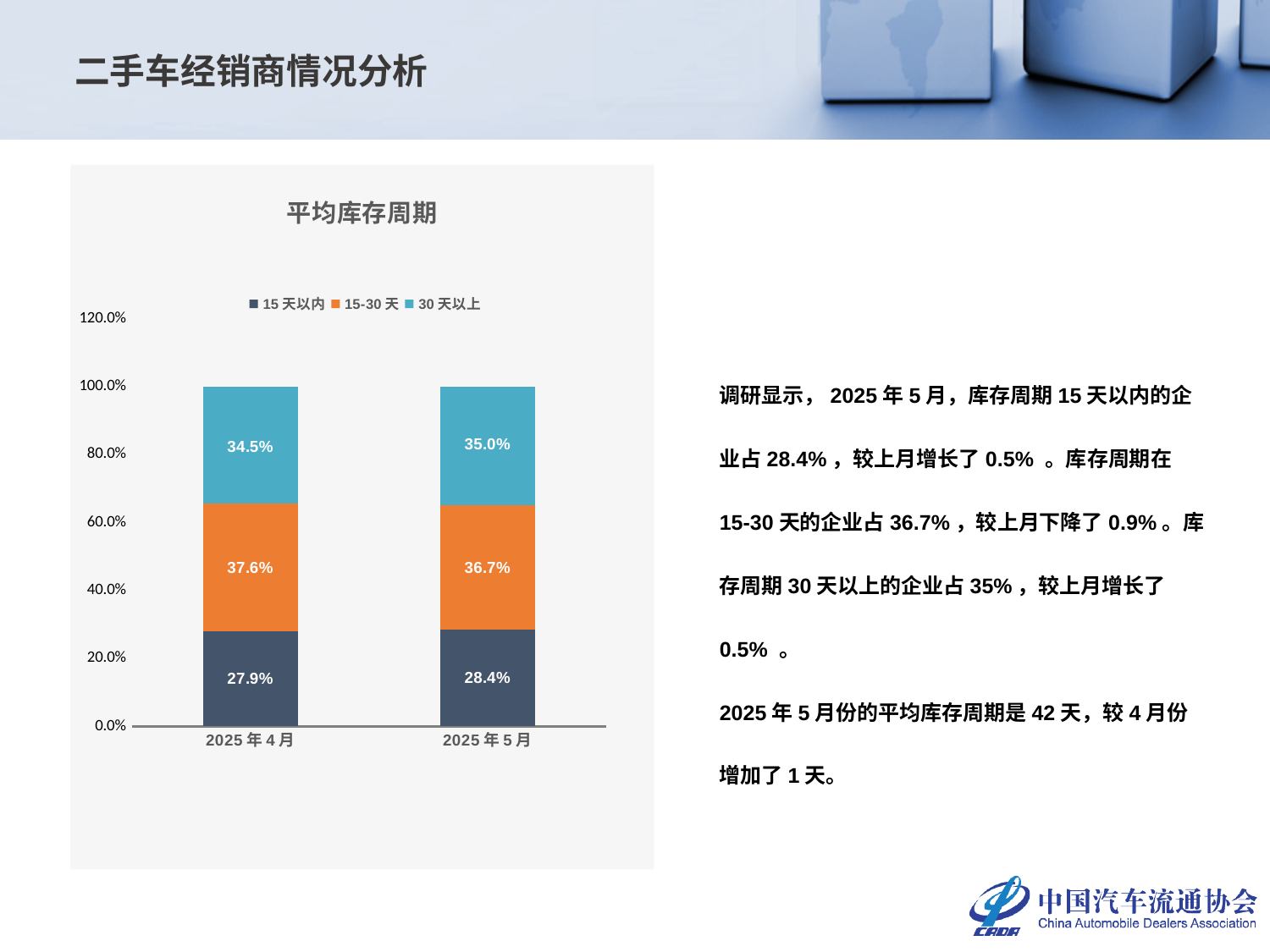

二手车经销商情况分析

### Chart: 平均库存周期

| Category | 15天以内 | 15-30天 | 30天以上 |
|---|---|---|---|
| 2025年4月 | 0.27898786030218037 | 0.375902366887763 | 0.3451097728100566 |
| 2025年5月 | 0.28366075749844205 | 0.36655657249523965 | 0.34978267000631824 |
调研显示，2025年5月，库存周期15天以内的企业占28.4%，较上月增长了0.5% 。库存周期在15-30天的企业占36.7%，较上月下降了0.9%。库存周期30天以上的企业占35%，较上月增长了0.5% 。
2025年5月份的平均库存周期是42天，较4月份增加了1天。